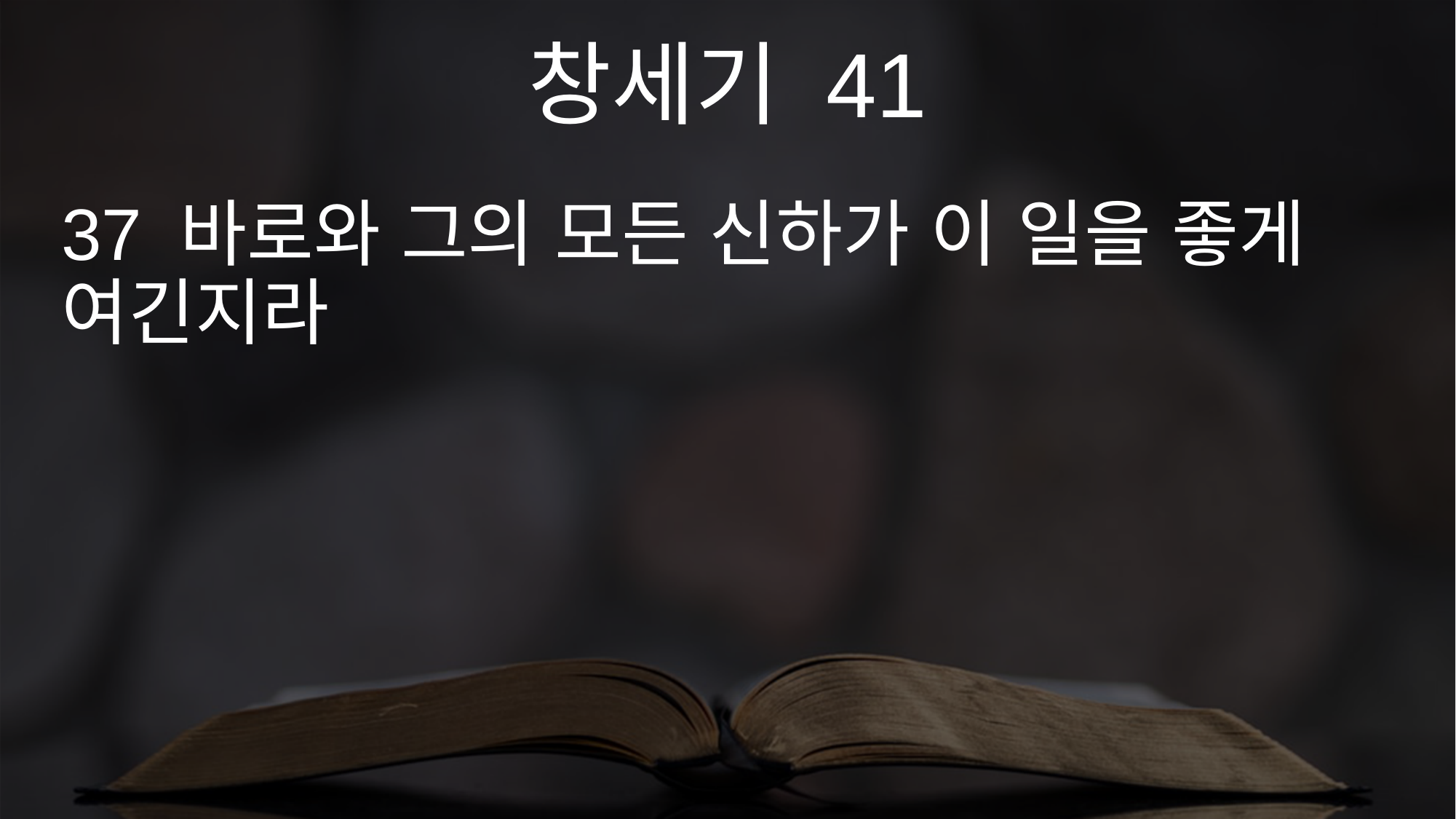

창세기 41
37 바로와 그의 모든 신하가 이 일을 좋게 여긴지라